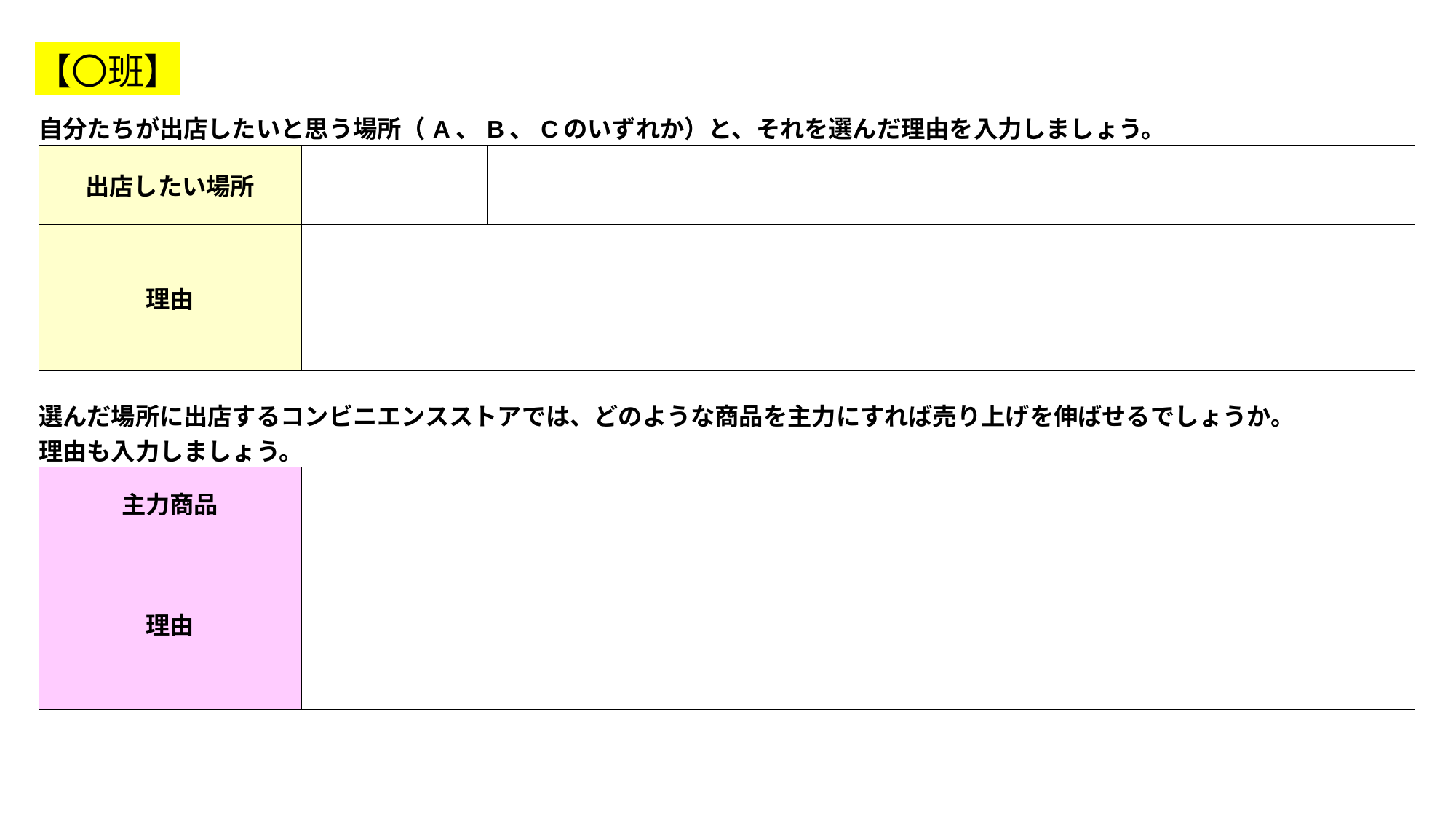

【〇班】
| 自分たちが出店したいと思う場所（A、B、Cのいずれか）と、それを選んだ理由を入力しましょう。 |  |  |  |  |  |  |
| --- | --- | --- | --- | --- | --- | --- |
| 出店したい場所 |  |  |  |  |  |  |
| 理由 |  |  |  |  |  |  |
| 選んだ場所に出店するコンビニエンスストアでは、どのような商品を主力にすれば売り上げを伸ばせるでしょうか。 理由も入力しましょう。 |  |  |  |  |  |  |
| 主力商品 |  |  |  |  |  |  |
| 理由 |  |  |  |  |  |  |